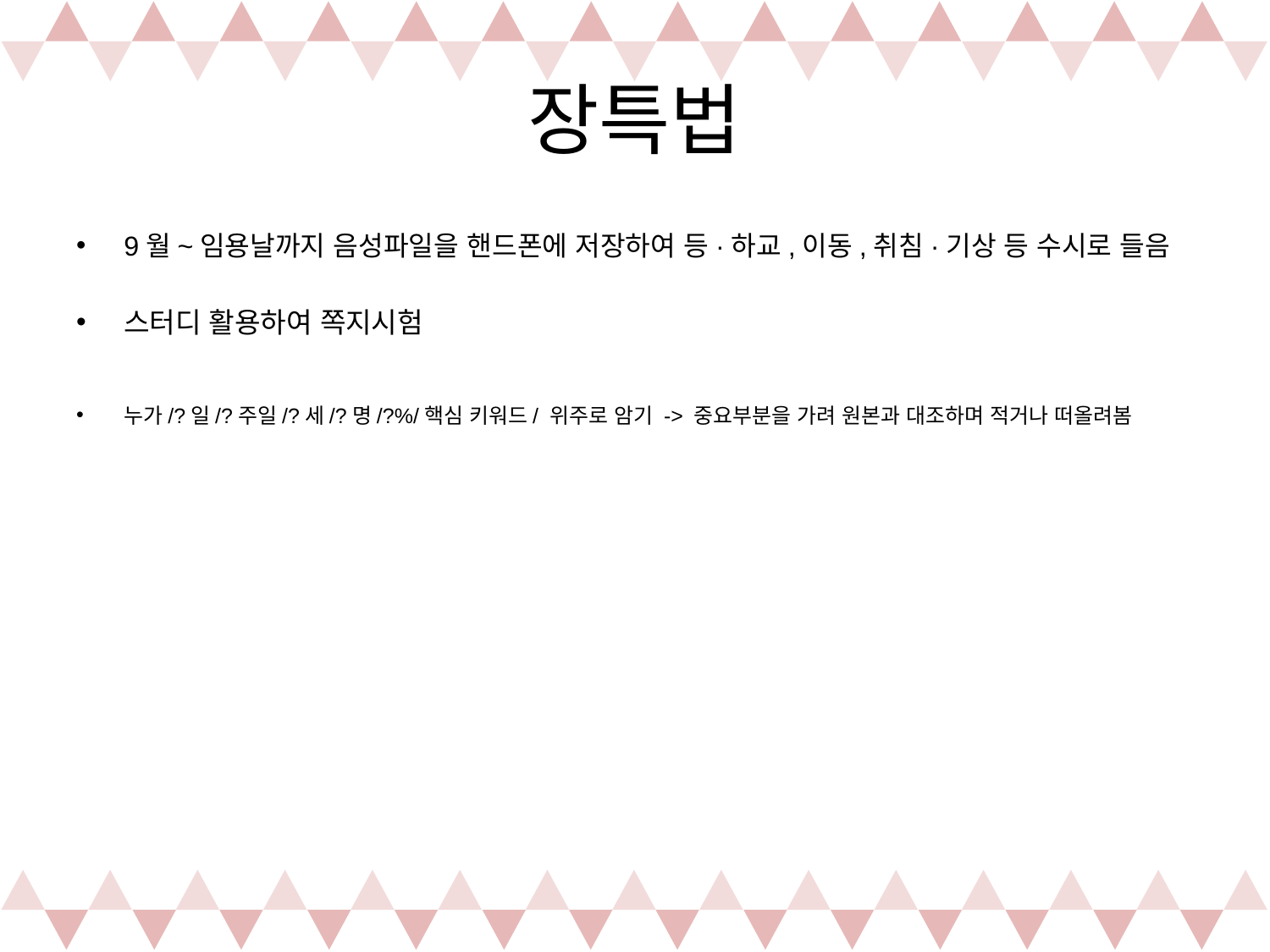

# 장특법
9월~임용날까지 음성파일을 핸드폰에 저장하여 등·하교,이동,취침·기상 등 수시로 들음

스터디 활용하여 쪽지시험

누가/?일/?주일/?세/?명/?%/핵심 키워드/ 위주로 암기 -> 중요부분을 가려 원본과 대조하며 적거나 떠올려봄